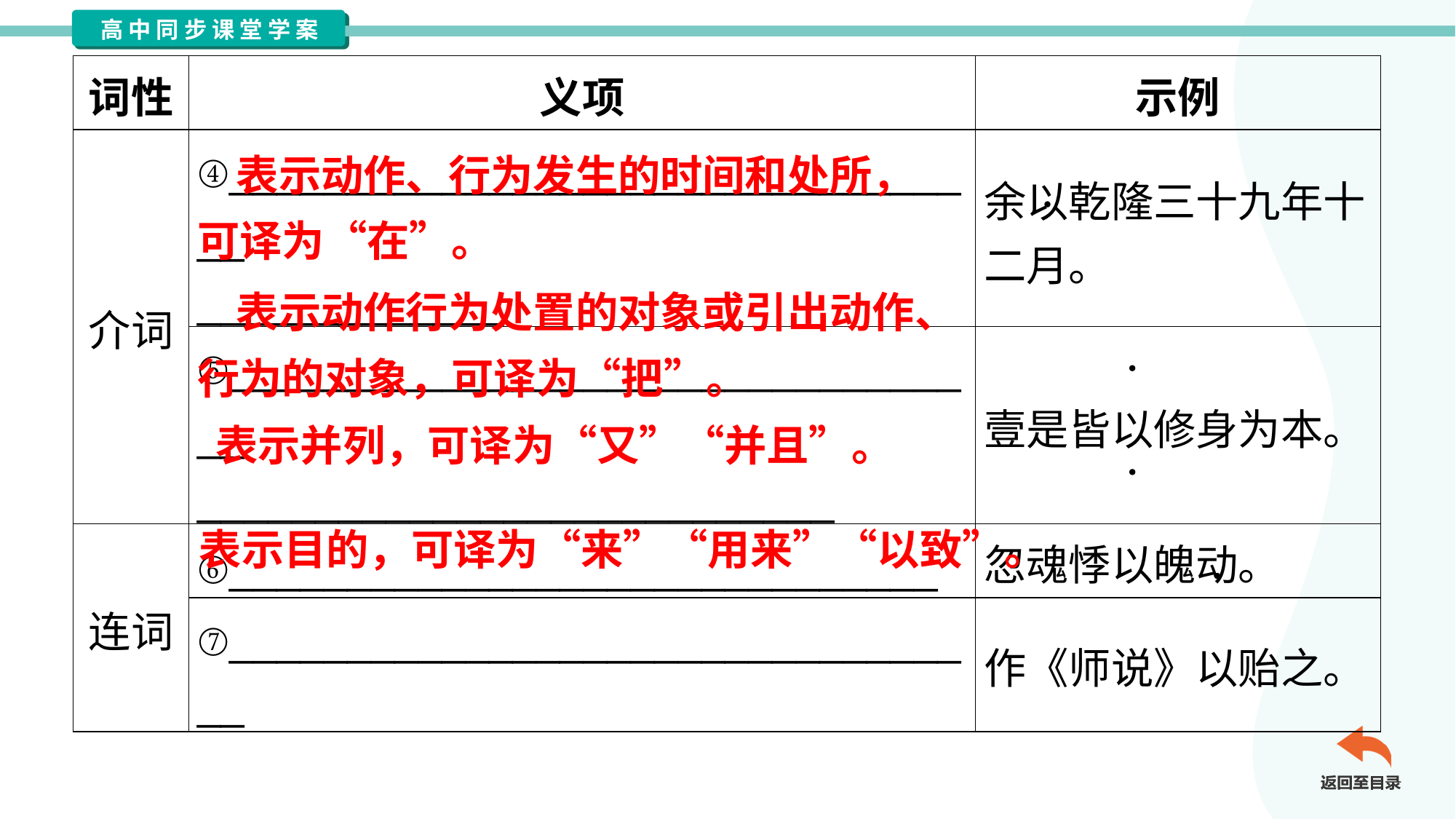

| 词性 | 义项 | 示例 |
| --- | --- | --- |
| 介词 | ④\_\_\_\_\_\_\_\_\_\_\_\_\_\_\_\_\_\_\_\_\_\_\_\_\_\_\_\_\_\_\_\_\_ \_\_\_\_\_\_\_\_\_\_\_\_\_ | 余以乾隆三十九年十 二月。 |
|  | ⑤\_\_\_\_\_\_\_\_\_\_\_\_\_\_\_\_\_\_\_\_\_\_\_\_\_\_\_\_\_\_\_\_\_ \_\_\_\_\_\_\_\_\_\_\_\_\_\_\_\_\_\_\_\_\_\_\_\_\_\_\_ | 壹是皆以修身为本。 |
| 连词 | ⑥\_\_\_\_\_\_\_\_\_\_\_\_\_\_\_\_\_\_\_\_\_\_\_\_\_\_\_\_\_\_ | 忽魂悸以魄动。 |
|  | ⑦\_\_\_\_\_\_\_\_\_\_\_\_\_\_\_\_\_\_\_\_\_\_\_\_\_\_\_\_\_\_\_\_\_ | 作《师说》以贻之。 |
   表示动作、行为发生的时间和处所，可译为“在”。

   表示动作行为处置的对象或引出动作、行为的对象，可译为“把”。

表示并列，可译为“又”“并且”。

表示目的，可译为“来”“用来”“以致”。